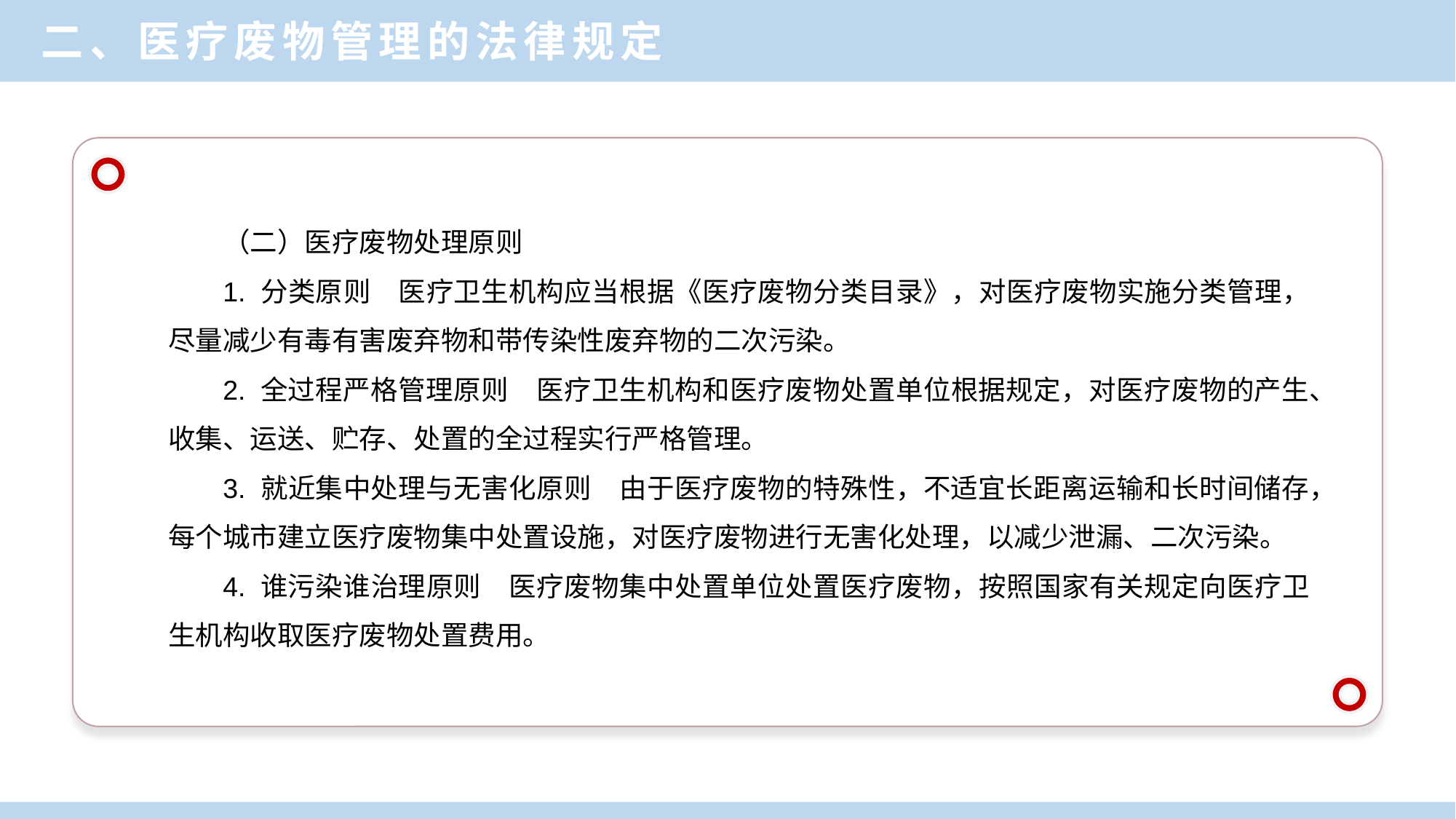

二、医疗废物管理的法律规定

（二）医疗废物处理原则
1. 分类原则　医疗卫生机构应当根据《医疗废物分类目录》，对医疗废物实施分类管理，尽量减少有毒有害废弃物和带传染性废弃物的二次污染。
2. 全过程严格管理原则　医疗卫生机构和医疗废物处置单位根据规定，对医疗废物的产生、收集、运送、贮存、处置的全过程实行严格管理。
3. 就近集中处理与无害化原则　由于医疗废物的特殊性，不适宜长距离运输和长时间储存，每个城市建立医疗废物集中处置设施，对医疗废物进行无害化处理，以减少泄漏、二次污染。
4. 谁污染谁治理原则　医疗废物集中处置单位处置医疗废物，按照国家有关规定向医疗卫生机构收取医疗废物处置费用。